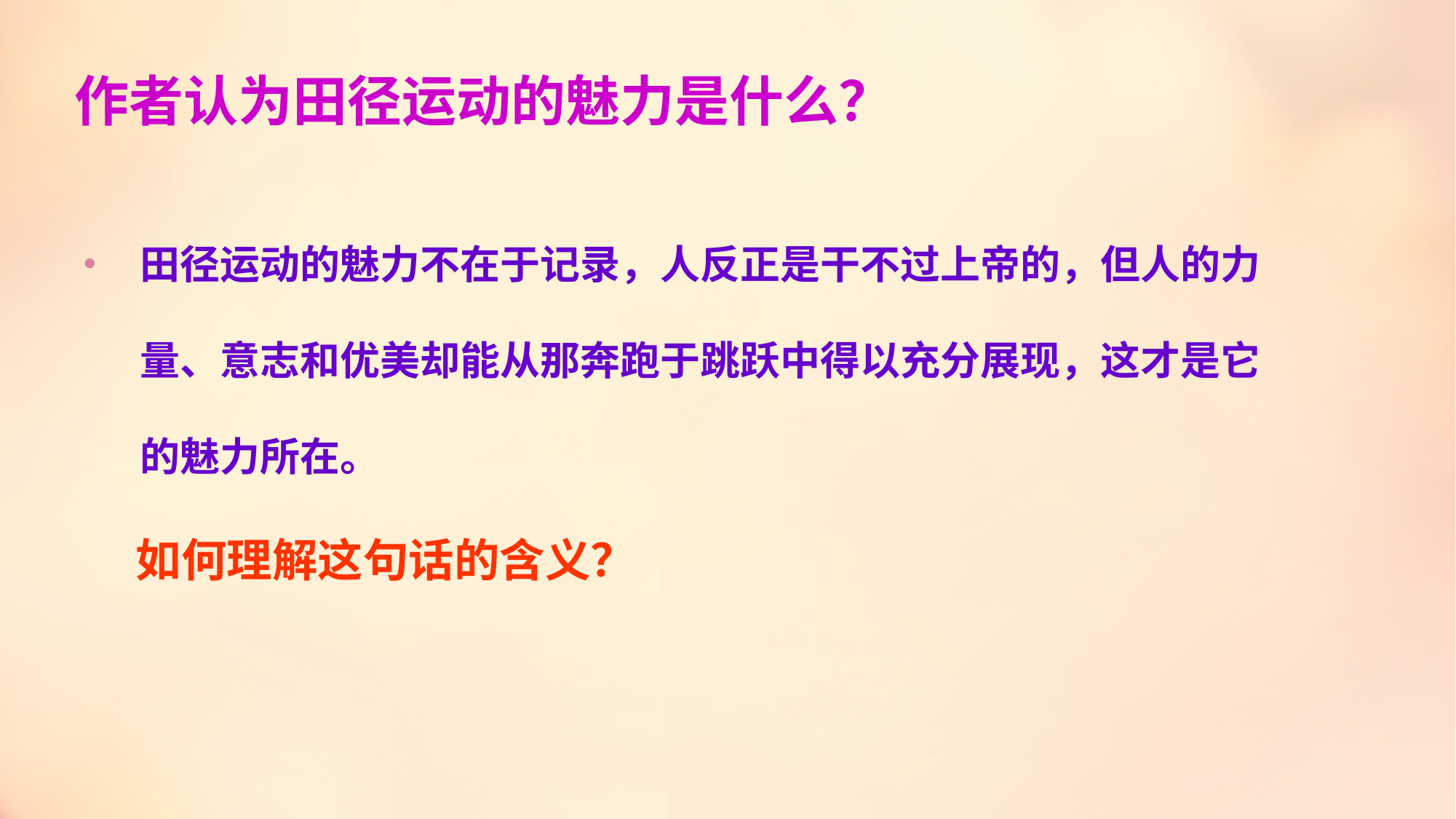

# 作者认为田径运动的魅力是什么？
田径运动的魅力不在于记录，人反正是干不过上帝的，但人的力量、意志和优美却能从那奔跑于跳跃中得以充分展现，这才是它的魅力所在。
如何理解这句话的含义？